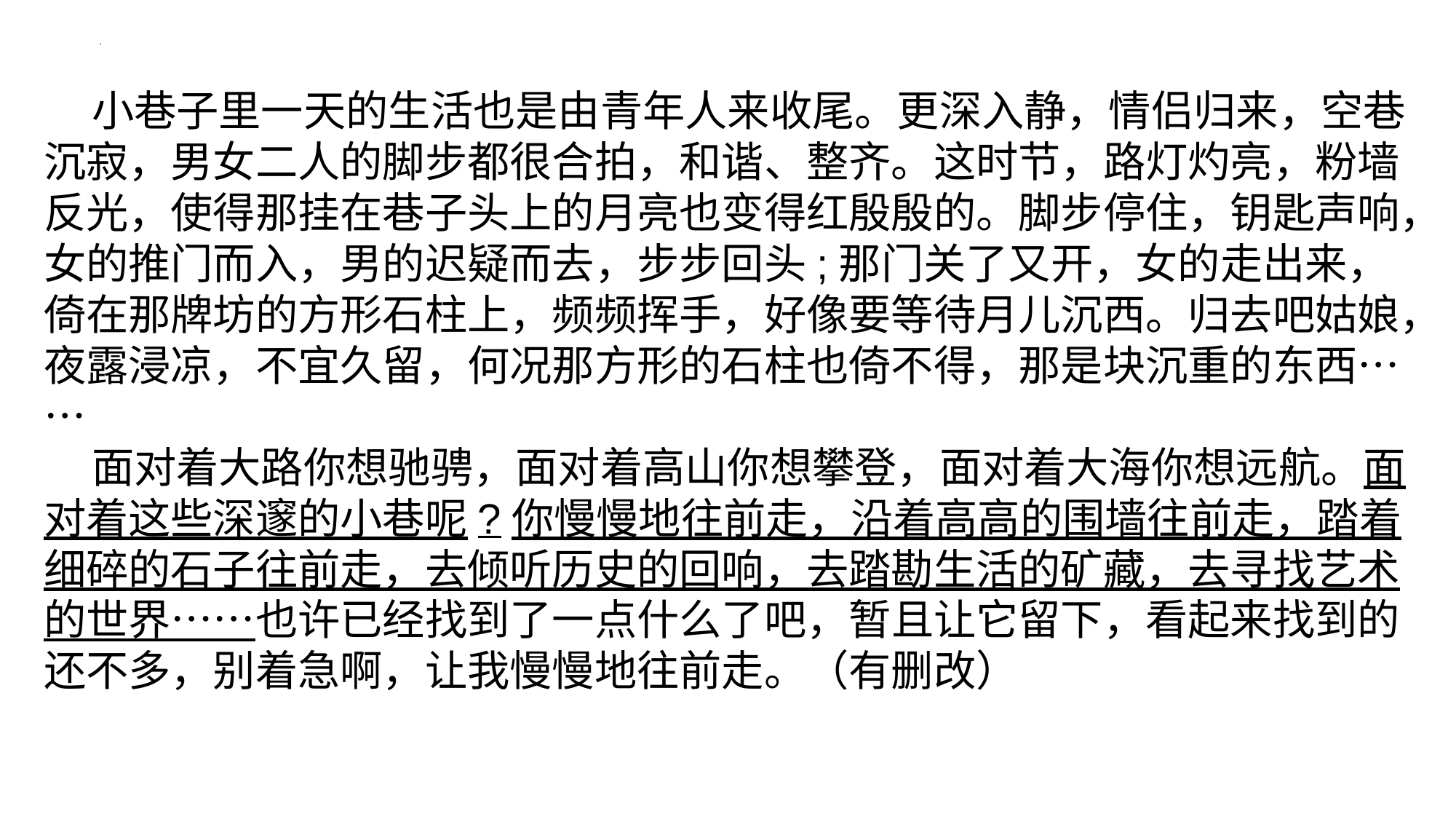

小巷子里一天的生活也是由青年人来收尾。更深入静，情侣归来，空巷沉寂，男女二人的脚步都很合拍，和谐、整齐。这时节，路灯灼亮，粉墙反光，使得那挂在巷子头上的月亮也变得红殷殷的。脚步停住，钥匙声响，女的推门而入，男的迟疑而去，步步回头;那门关了又开，女的走出来，倚在那牌坊的方形石柱上，频频挥手，好像要等待月儿沉西。归去吧姑娘，夜露浸凉，不宜久留，何况那方形的石柱也倚不得，那是块沉重的东西……
    面对着大路你想驰骋，面对着高山你想攀登，面对着大海你想远航。面对着这些深邃的小巷呢?你慢慢地往前走，沿着高高的围墙往前走，踏着细碎的石子往前走，去倾听历史的回响，去踏勘生活的矿藏，去寻找艺术的世界……也许已经找到了一点什么了吧，暂且让它留下，看起来找到的还不多，别着急啊，让我慢慢地往前走。（有删改）